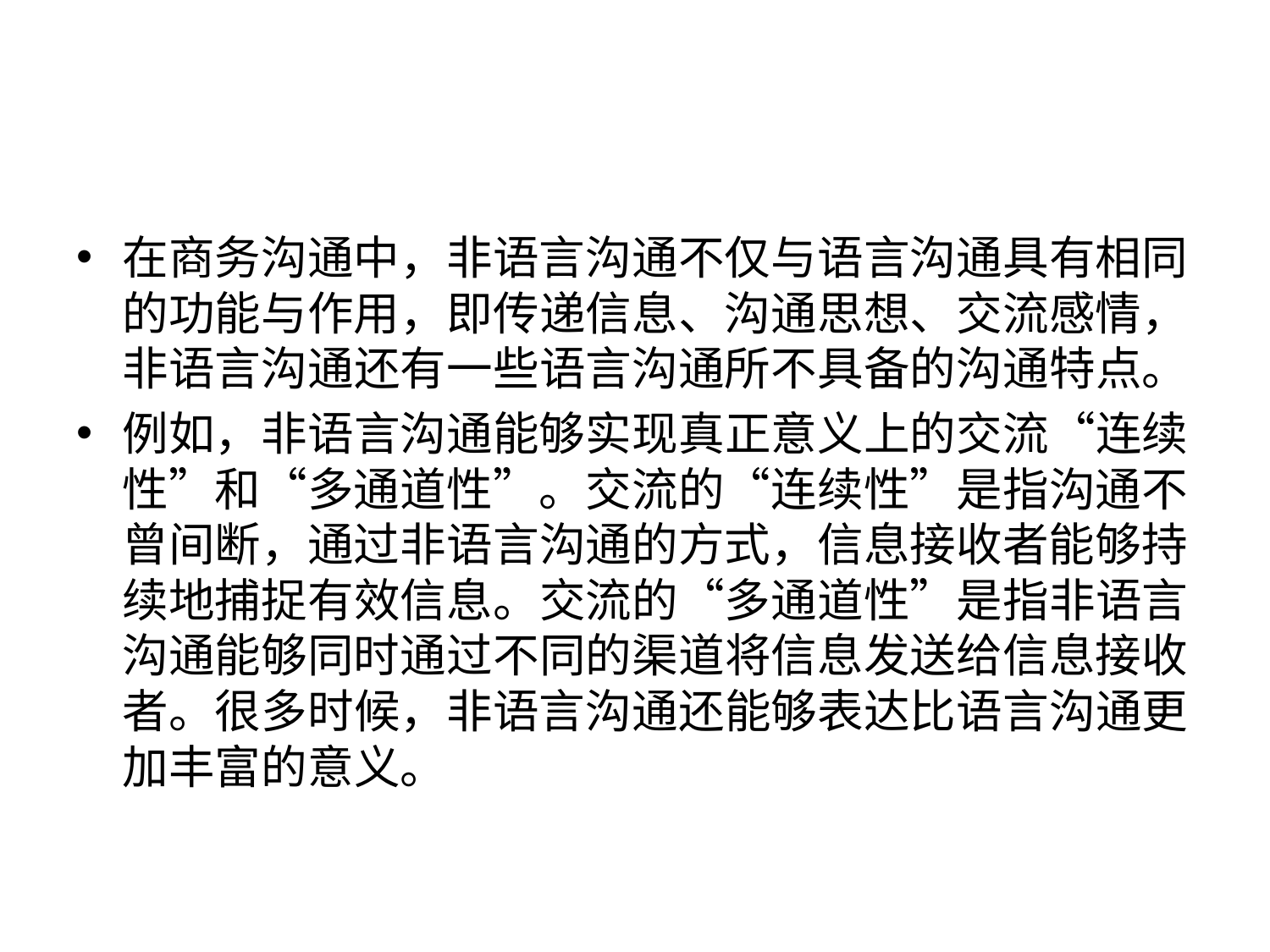

#
在商务沟通中，非语言沟通不仅与语言沟通具有相同的功能与作用，即传递信息、沟通思想、交流感情，非语言沟通还有一些语言沟通所不具备的沟通特点。
例如，非语言沟通能够实现真正意义上的交流“连续性”和“多通道性”。交流的“连续性”是指沟通不曾间断，通过非语言沟通的方式，信息接收者能够持续地捕捉有效信息。交流的“多通道性”是指非语言沟通能够同时通过不同的渠道将信息发送给信息接收者。很多时候，非语言沟通还能够表达比语言沟通更加丰富的意义。